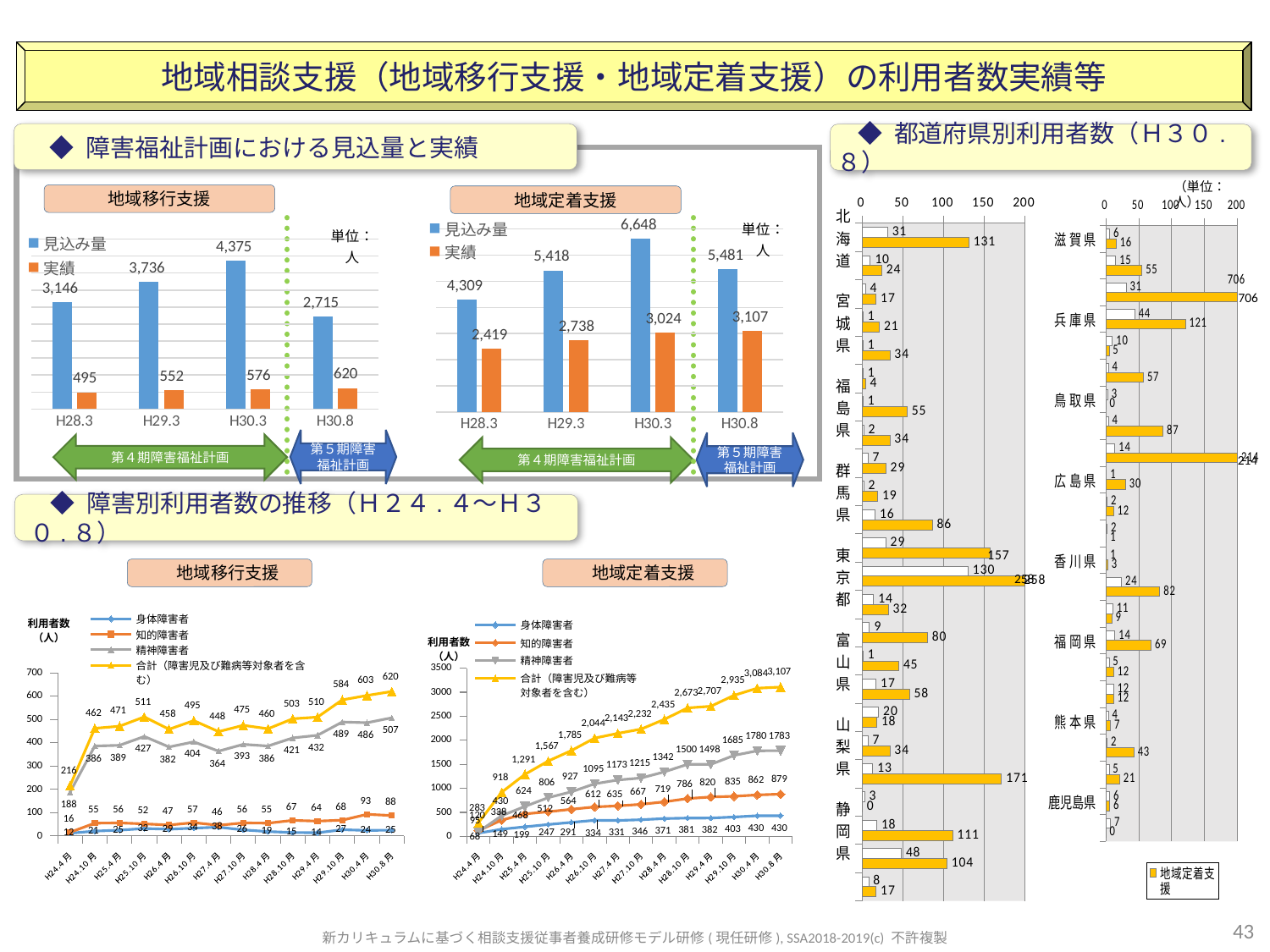

地域相談支援（地域移行支援・地域定着支援）の利用者数実績等
◆ 障害福祉計画における見込量と実績
◆ 都道府県別利用者数（Ｈ３０.８）

（単位：人）
地域移行支援
地域定着支援

### Chart

| Category | 地域移行支援 | 地域定着支援 |
|---|---|---|
| 北 海 道 | 31.0 | 131.0 |
| 青 森 県 | 10.0 | 24.0 |
| 岩 手 県 | 4.0 | 17.0 |
| 宮 城 県 | 1.0 | 21.0 |
| 秋 田 県 | 1.0 | 34.0 |
| 山 形 県 | 1.0 | 4.0 |
| 福 島 県 | 1.0 | 55.0 |
| 茨 城 県 | 2.0 | 34.0 |
| 栃 木 県 | 7.0 | 29.0 |
| 群 馬 県 | 2.0 | 19.0 |
| 埼 玉 県 | 16.0 | 86.0 |
| 千 葉 県 | 29.0 | 157.0 |
| 東 京 都 | 130.0 | 258.0 |
| 神奈川県 | 14.0 | 32.0 |
| 新 潟 県 | 9.0 | 80.0 |
| 富 山 県 | 1.0 | 45.0 |
| 石 川 県 | 17.0 | 58.0 |
| 福 井 県 | 20.0 | 18.0 |
| 山 梨 県 | 7.0 | 34.0 |
| 長 野 県 | 13.0 | 171.0 |
| 岐 阜 県 | 3.0 | 0.0 |
| 静 岡 県 | 18.0 | 111.0 |
| 愛 知 県 | 48.0 | 104.0 |
| 三 重 県 | 8.0 | 17.0 |
258

### Chart

| Category | 地域移行支援 | 地域定着支援 |
|---|---|---|
| 滋 賀 県 | 6.0 | 16.0 |
| 京 都 府 | 15.0 | 55.0 |
| 大 阪 府 | 31.0 | 706.0 |
| 兵 庫 県 | 44.0 | 121.0 |
| 奈 良 県 | 10.0 | 5.0 |
| 和歌山県 | 4.0 | 57.0 |
| 鳥 取 県 | 3.0 | 0.0 |
| 島 根 県 | 4.0 | 87.0 |
| 岡 山 県 | 14.0 | 214.0 |
| 広 島 県 | 1.0 | 30.0 |
| 山 口 県 | 2.0 | 12.0 |
| 徳 島 県 | 2.0 | 1.0 |
| 香 川 県 | 1.0 | 3.0 |
| 愛 媛 県 | 24.0 | 82.0 |
| 高 知 県 | 11.0 | 9.0 |
| 福 岡 県 | 14.0 | 69.0 |
| 佐 賀 県 | 5.0 | 12.0 |
| 長 崎 県 | 12.0 | 12.0 |
| 熊 本 県 | 4.0 | 7.0 |
| 大 分 県 | 2.0 | 43.0 |
| 宮 崎 県 | 5.0 | 21.0 |
| 鹿児島県 | 6.0 | 6.0 |
| 沖 縄 県 | 7.0 | 0.0 |
706
214

### Chart

| Category | 見込み量 | 実績 |
|---|---|---|
| H28.3 | 4309.0 | 2419.0 |
| H29.3 | 5418.0 | 2738.0 |
| H30.3 | 6648.0 | 3024.0 |
| H30.8 | 5481.0 | 3107.0 |

### Chart

| Category | 見込み量 | 実績 |
|---|---|---|
| H28.3 | 3146.0 | 495.0 |
| H29.3 | 3736.0 | 552.0 |
| H30.3 | 4375.0 | 576.0 |
| H30.8 | 2715.0 | 620.0 |
第５期障害福祉計画
第５期障害福祉計画
第４期障害福祉計画
第４期障害福祉計画
◆ 障害別利用者数の推移（Ｈ２４.４～Ｈ３０.８）
　地域移行支援
　地域定着支援

### Chart

| Category | 身体障害者 | 知的障害者 | 精神障害者 | 合計（障害児及び難病等対象者を含む） |
|---|---|---|---|---|
| H24.4月 | 12.0 | 16.0 | 188.0 | 216.0 |
| H24.10月 | 21.0 | 55.0 | 386.0 | 462.0 |
| H25.4月 | 25.0 | 56.0 | 389.0 | 471.0 |
| H25.10月 | 32.0 | 52.0 | 427.0 | 511.0 |
| H26.4月 | 29.0 | 47.0 | 382.0 | 458.0 |
| H26.10月 | 34.0 | 57.0 | 404.0 | 495.0 |
| H27.4月 | 38.0 | 46.0 | 364.0 | 448.0 |
| H27.10月 | 26.0 | 56.0 | 393.0 | 475.0 |
| H28.4月 | 19.0 | 55.0 | 386.0 | 460.0 |
| H28.10月 | 15.0 | 67.0 | 421.0 | 503.0 |
| H29.4月 | 14.0 | 64.0 | 432.0 | 510.0 |
| H29.10月 | 27.0 | 68.0 | 489.0 | 584.0 |
| H30.4月 | 24.0 | 93.0 | 486.0 | 603.0 |
| H30.8月 | 25.0 | 88.0 | 507.0 | 620.0 |

### Chart

| Category | 身体障害者 | 知的障害者 | 精神障害者 | 合計（障害児及び難病等対象者を含む） |
|---|---|---|---|---|
| H24.4月 | 68.0 | 120.0 | 95.0 | 283.0 |
| H24.10月 | 149.0 | 338.0 | 430.0 | 918.0 |
| H25.4月 | 199.0 | 468.0 | 624.0 | 1291.0 |
| H25.10月 | 247.0 | 512.0 | 806.0 | 1567.0 |
| H26.4月 | 291.0 | 564.0 | 927.0 | 1785.0 |
| H26.10月 | 334.0 | 612.0 | 1095.0 | 2044.0 |
| H27.4月 | 331.0 | 635.0 | 1173.0 | 2143.0 |
| H27.10月 | 346.0 | 667.0 | 1215.0 | 2232.0 |
| H28.4月 | 371.0 | 719.0 | 1342.0 | 2435.0 |
| H28.10月 | 381.0 | 786.0 | 1500.0 | 2673.0 |
| H29.4月 | 382.0 | 820.0 | 1498.0 | 2707.0 |
| H29.10月 | 403.0 | 835.0 | 1685.0 | 2935.0 |
| H30.4月 | 430.0 | 862.0 | 1780.0 | 3084.0 |
| H30.8月 | 430.0 | 879.0 | 1783.0 | 3107.0 |
43
新カリキュラムに基づく相談支援従事者養成研修モデル研修(現任研修), SSA2018-2019(c) 不許複製